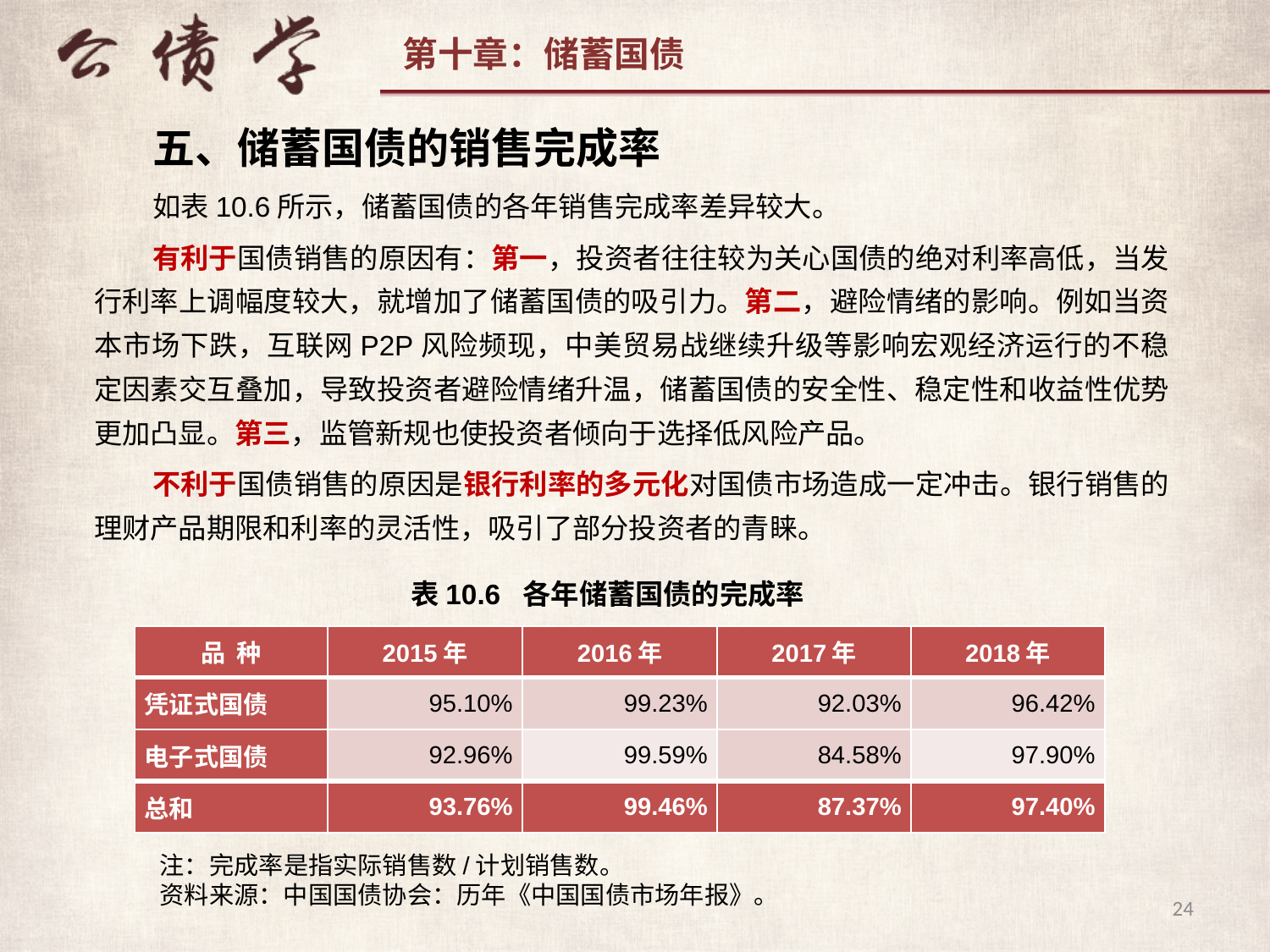

五、储蓄国债的销售完成率
如表10.6所示，储蓄国债的各年销售完成率差异较大。
有利于国债销售的原因有：第一，投资者往往较为关心国债的绝对利率高低，当发行利率上调幅度较大，就增加了储蓄国债的吸引力。第二，避险情绪的影响。例如当资本市场下跌，互联网P2P风险频现，中美贸易战继续升级等影响宏观经济运行的不稳定因素交互叠加，导致投资者避险情绪升温，储蓄国债的安全性、稳定性和收益性优势更加凸显。第三，监管新规也使投资者倾向于选择低风险产品。
不利于国债销售的原因是银行利率的多元化对国债市场造成一定冲击。银行销售的理财产品期限和利率的灵活性，吸引了部分投资者的青睐。
表10.6  各年储蓄国债的完成率
| 品 种 | 2015年 | 2016年 | 2017年 | 2018年 |
| --- | --- | --- | --- | --- |
| 凭证式国债 | 95.10% | 99.23% | 92.03% | 96.42% |
| 电子式国债 | 92.96% | 99.59% | 84.58% | 97.90% |
| 总和 | 93.76% | 99.46% | 87.37% | 97.40% |
注：完成率是指实际销售数/计划销售数。
资料来源：中国国债协会：历年《中国国债市场年报》。
24